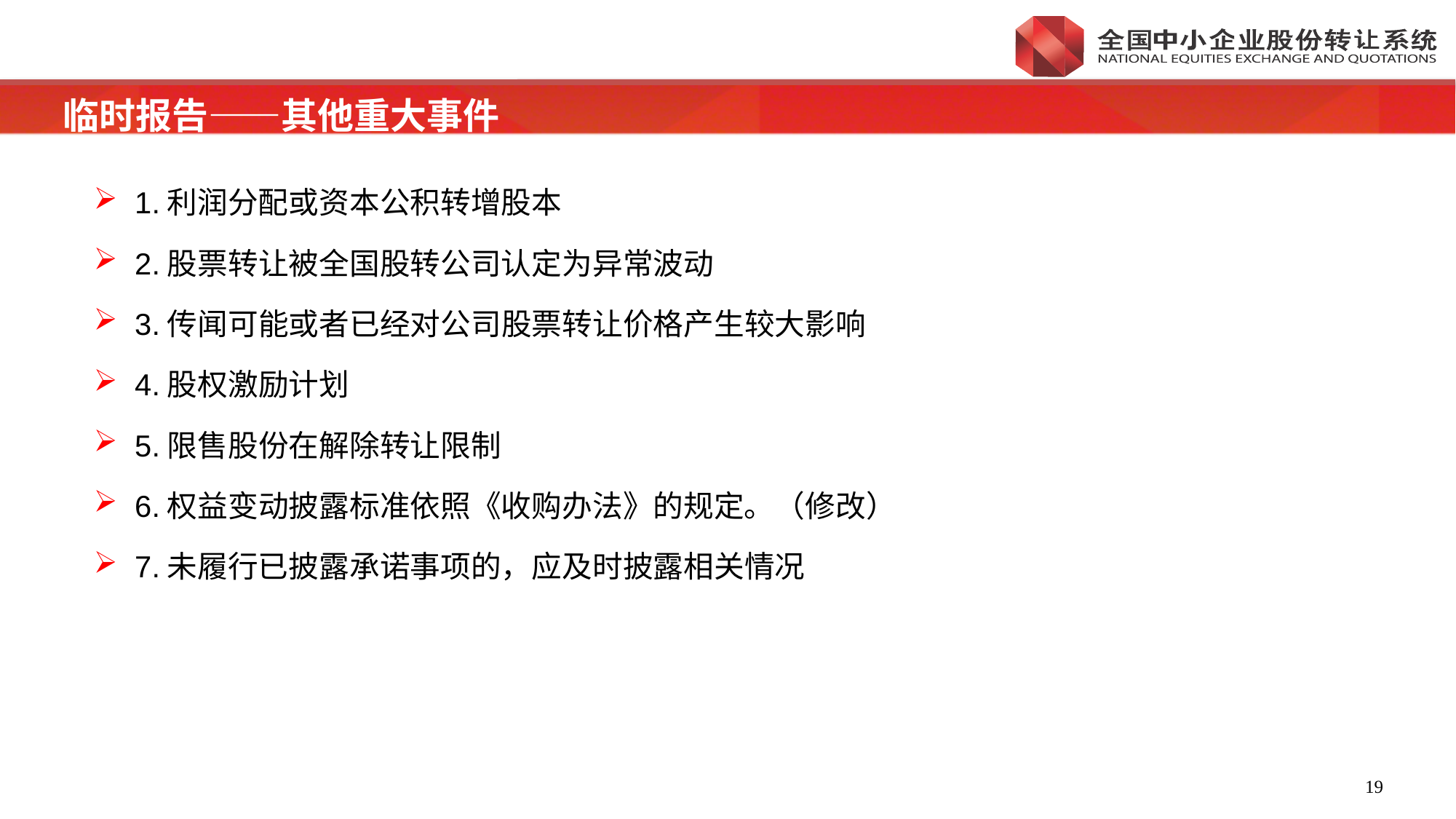

临时报告——其他重大事件
1.利润分配或资本公积转增股本
2.股票转让被全国股转公司认定为异常波动
3.传闻可能或者已经对公司股票转让价格产生较大影响
4.股权激励计划
5.限售股份在解除转让限制
6.权益变动披露标准依照《收购办法》的规定。（修改）
7.未履行已披露承诺事项的，应及时披露相关情况